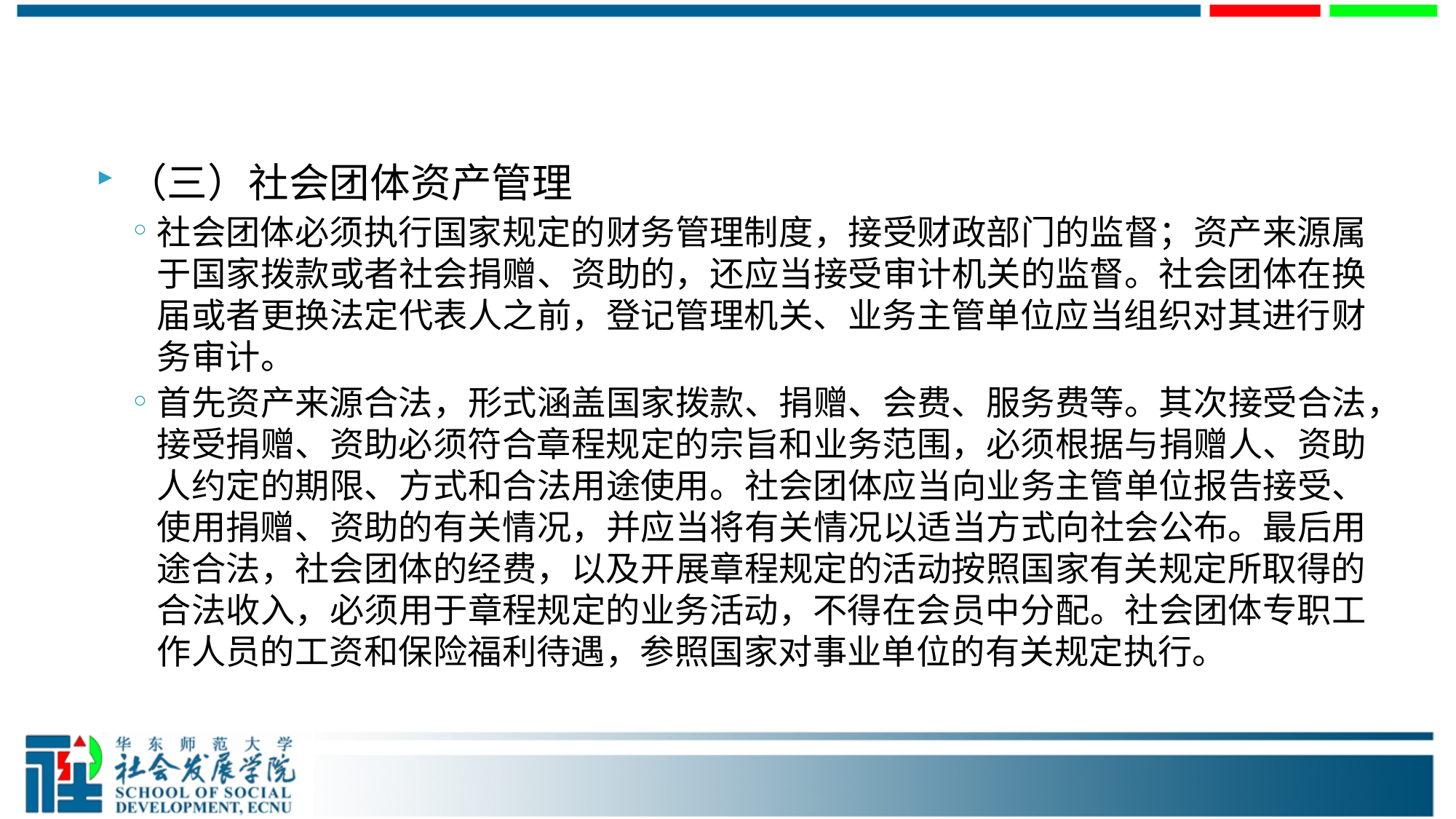

#
（三）社会团体资产管理
社会团体必须执行国家规定的财务管理制度，接受财政部门的监督；资产来源属于国家拨款或者社会捐赠、资助的，还应当接受审计机关的监督。社会团体在换届或者更换法定代表人之前，登记管理机关、业务主管单位应当组织对其进行财务审计。
首先资产来源合法，形式涵盖国家拨款、捐赠、会费、服务费等。其次接受合法，接受捐赠、资助必须符合章程规定的宗旨和业务范围，必须根据与捐赠人、资助人约定的期限、方式和合法用途使用。社会团体应当向业务主管单位报告接受、使用捐赠、资助的有关情况，并应当将有关情况以适当方式向社会公布。最后用途合法，社会团体的经费，以及开展章程规定的活动按照国家有关规定所取得的合法收入，必须用于章程规定的业务活动，不得在会员中分配。社会团体专职工作人员的工资和保险福利待遇，参照国家对事业单位的有关规定执行。